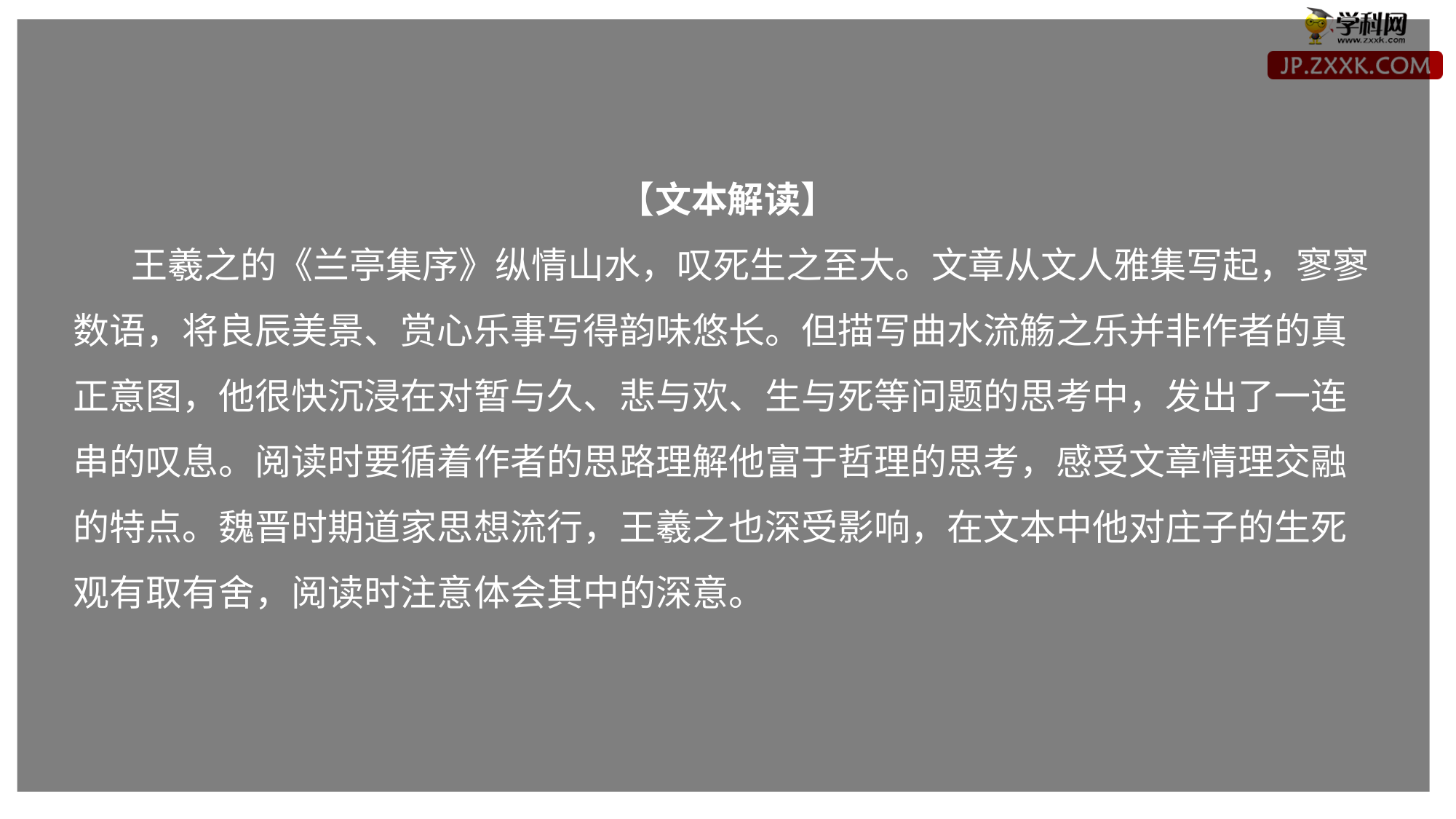

【文本解读】
      王羲之的《兰亭集序》纵情山水，叹死生之至大。文章从文人雅集写起，寥寥数语，将良辰美景、赏心乐事写得韵味悠长。但描写曲水流觞之乐并非作者的真正意图，他很快沉浸在对暂与久、悲与欢、生与死等问题的思考中，发出了一连串的叹息。阅读时要循着作者的思路理解他富于哲理的思考，感受文章情理交融的特点。魏晋时期道家思想流行，王羲之也深受影响，在文本中他对庄子的生死观有取有舍，阅读时注意体会其中的深意。